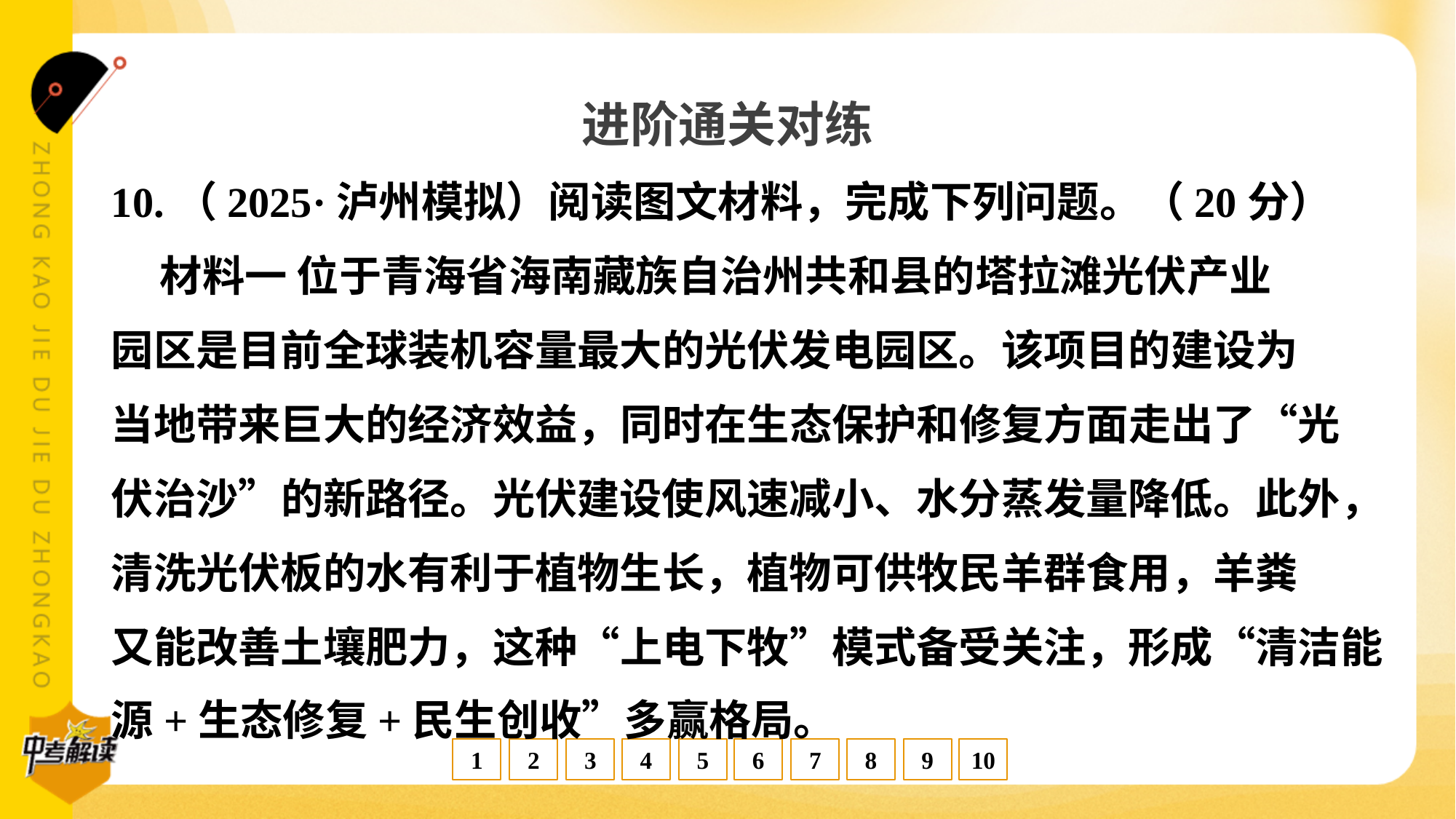

进阶通关对练
10.（2025·泸州模拟）阅读图文材料，完成下列问题。（20分）
    材料一 位于青海省海南藏族自治州共和县的塔拉滩光伏产业
园区是目前全球装机容量最大的光伏发电园区。该项目的建设为
当地带来巨大的经济效益，同时在生态保护和修复方面走出了“光
伏治沙”的新路径。光伏建设使风速减小、水分蒸发量降低。此外，
清洗光伏板的水有利于植物生长，植物可供牧民羊群食用，羊粪
又能改善土壤肥力，这种“上电下牧”模式备受关注，形成“清洁能
源+生态修复+民生创收”多赢格局。